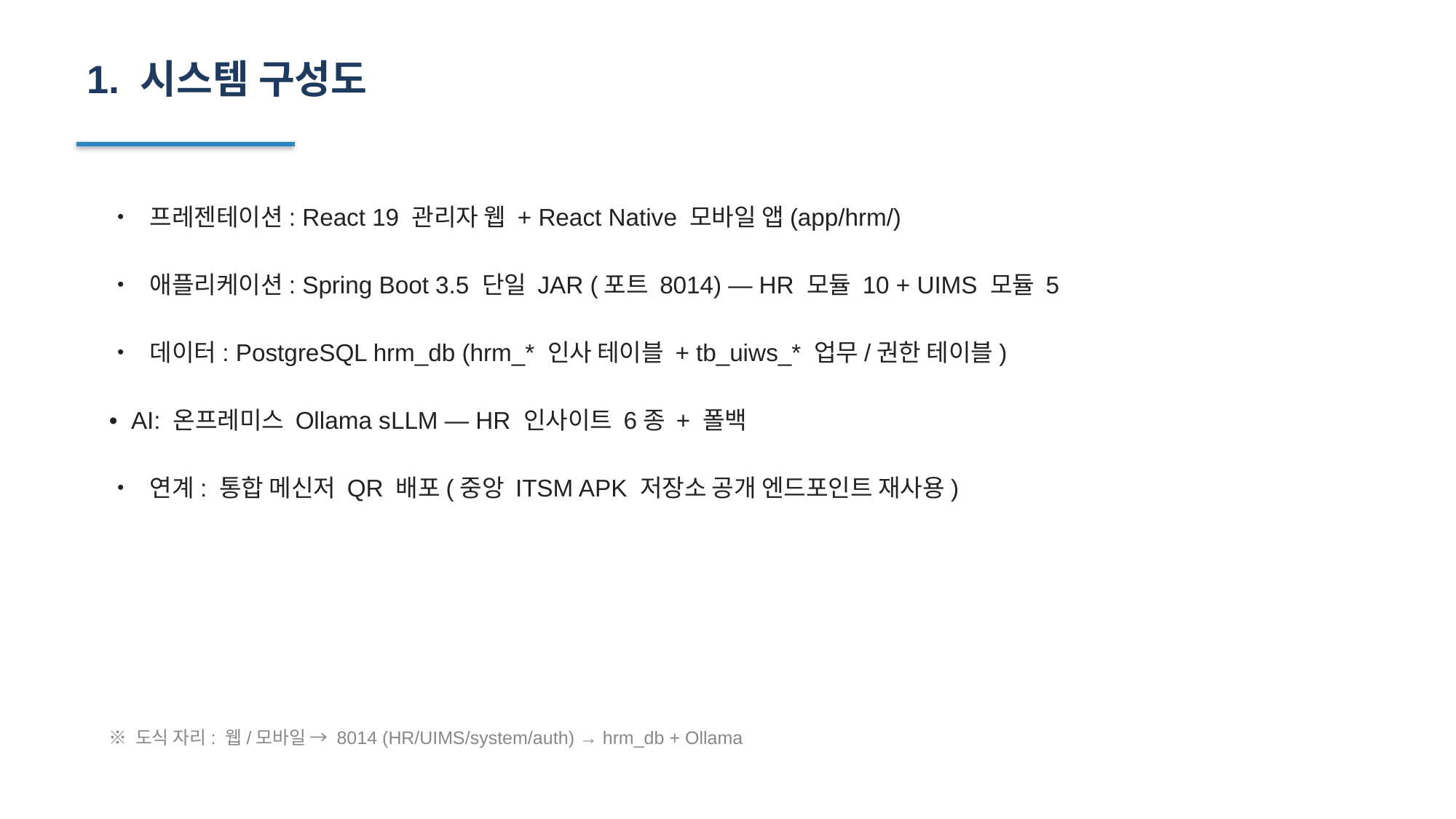

1. 시스템 구성도

•  프레젠테이션: React 19 관리자 웹 + React Native 모바일 앱(app/hrm/)
•  애플리케이션: Spring Boot 3.5 단일 JAR (포트 8014) — HR 모듈 10 + UIMS 모듈 5
•  데이터: PostgreSQL hrm_db (hrm_* 인사 테이블 + tb_uiws_* 업무/권한 테이블)
•  AI: 온프레미스 Ollama sLLM — HR 인사이트 6종 + 폴백
•  연계: 통합 메신저 QR 배포(중앙 ITSM APK 저장소 공개 엔드포인트 재사용)
※ 도식 자리: 웹/모바일 → 8014 (HR/UIMS/system/auth) → hrm_db + Ollama